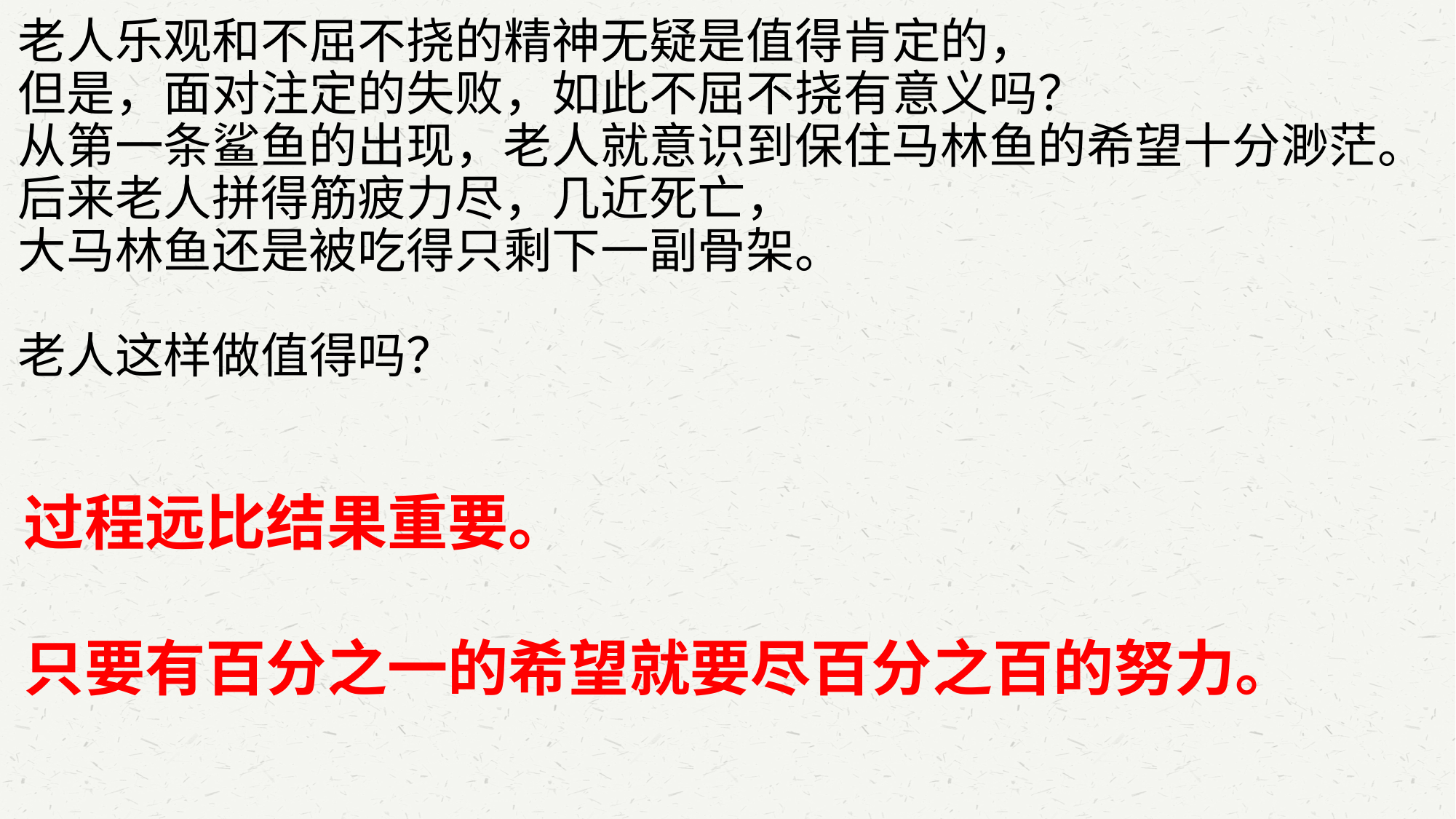

老人乐观和不屈不挠的精神无疑是值得肯定的，
但是，面对注定的失败，如此不屈不挠有意义吗？
从第一条鲨鱼的出现，老人就意识到保住马林鱼的希望十分渺茫。
后来老人拼得筋疲力尽，几近死亡，
大马林鱼还是被吃得只剩下一副骨架。

老人这样做值得吗？
过程远比结果重要。

只要有百分之一的希望就要尽百分之百的努力。